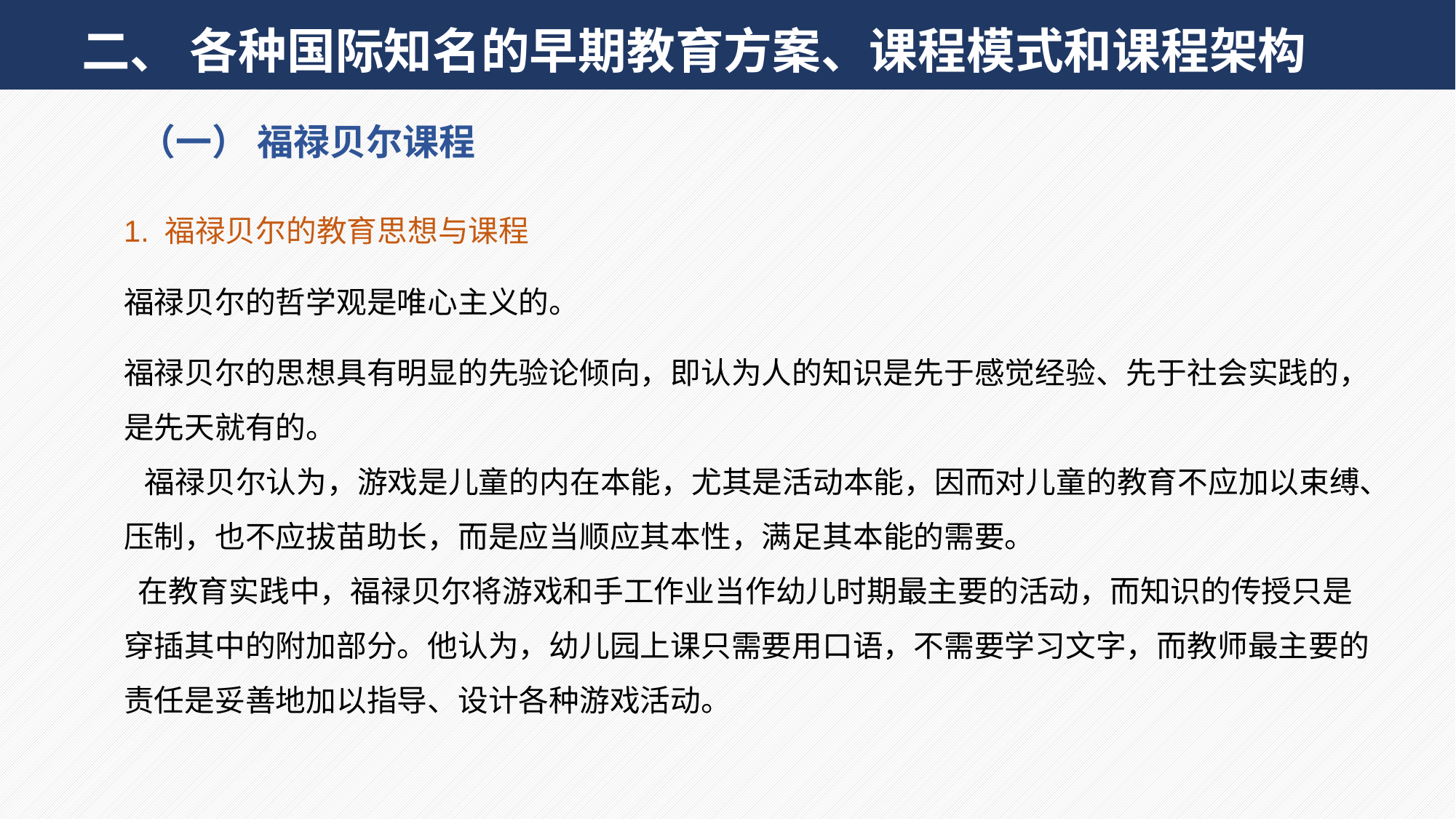

二、 各种国际知名的早期教育方案、课程模式和课程架构
（一） 福禄贝尔课程
1. 福禄贝尔的教育思想与课程
福禄贝尔的哲学观是唯心主义的。

福禄贝尔的思想具有明显的先验论倾向，即认为人的知识是先于感觉经验、先于社会实践的，是先天就有的。
  福禄贝尔认为，游戏是儿童的内在本能，尤其是活动本能，因而对儿童的教育不应加以束缚、压制，也不应拔苗助长，而是应当顺应其本性，满足其本能的需要。
 在教育实践中，福禄贝尔将游戏和手工作业当作幼儿时期最主要的活动，而知识的传授只是穿插其中的附加部分。他认为，幼儿园上课只需要用口语，不需要学习文字，而教师最主要的责任是妥善地加以指导、设计各种游戏活动。